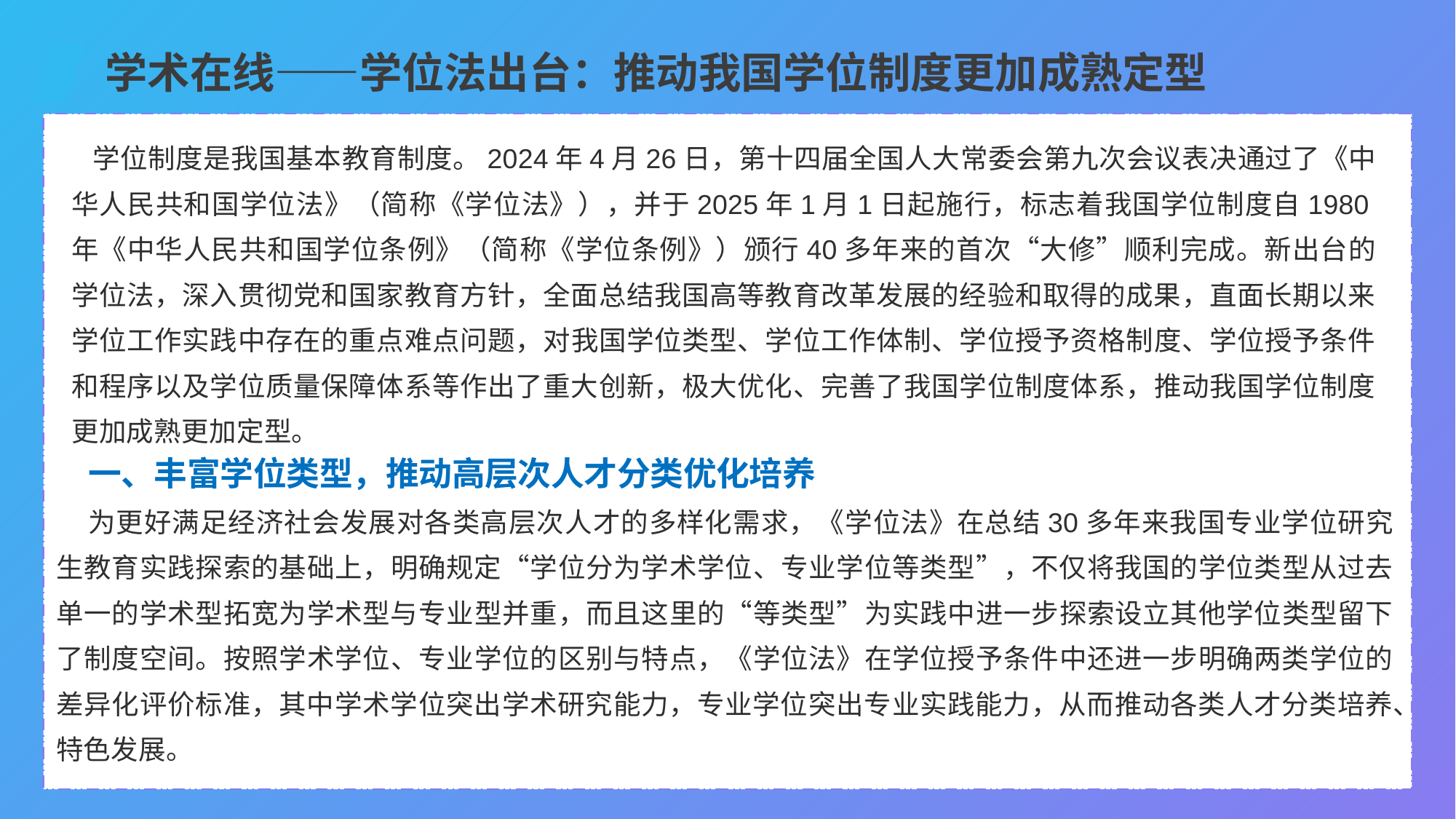

学术在线——学位法出台：推动我国学位制度更加成熟定型

学位制度是我国基本教育制度。2024年4月26日，第十四届全国人大常委会第九次会议表决通过了《中华人民共和国学位法》（简称《学位法》），并于2025年1月1日起施行，标志着我国学位制度自1980年《中华人民共和国学位条例》（简称《学位条例》）颁行40多年来的首次“大修”顺利完成。新出台的学位法，深入贯彻党和国家教育方针，全面总结我国高等教育改革发展的经验和取得的成果，直面长期以来学位工作实践中存在的重点难点问题，对我国学位类型、学位工作体制、学位授予资格制度、学位授予条件和程序以及学位质量保障体系等作出了重大创新，极大优化、完善了我国学位制度体系，推动我国学位制度更加成熟更加定型。
一、丰富学位类型，推动高层次人才分类优化培养
为更好满足经济社会发展对各类高层次人才的多样化需求，《学位法》在总结30多年来我国专业学位研究生教育实践探索的基础上，明确规定“学位分为学术学位、专业学位等类型”，不仅将我国的学位类型从过去单一的学术型拓宽为学术型与专业型并重，而且这里的“等类型”为实践中进一步探索设立其他学位类型留下了制度空间。按照学术学位、专业学位的区别与特点，《学位法》在学位授予条件中还进一步明确两类学位的差异化评价标准，其中学术学位突出学术研究能力，专业学位突出专业实践能力，从而推动各类人才分类培养、特色发展。